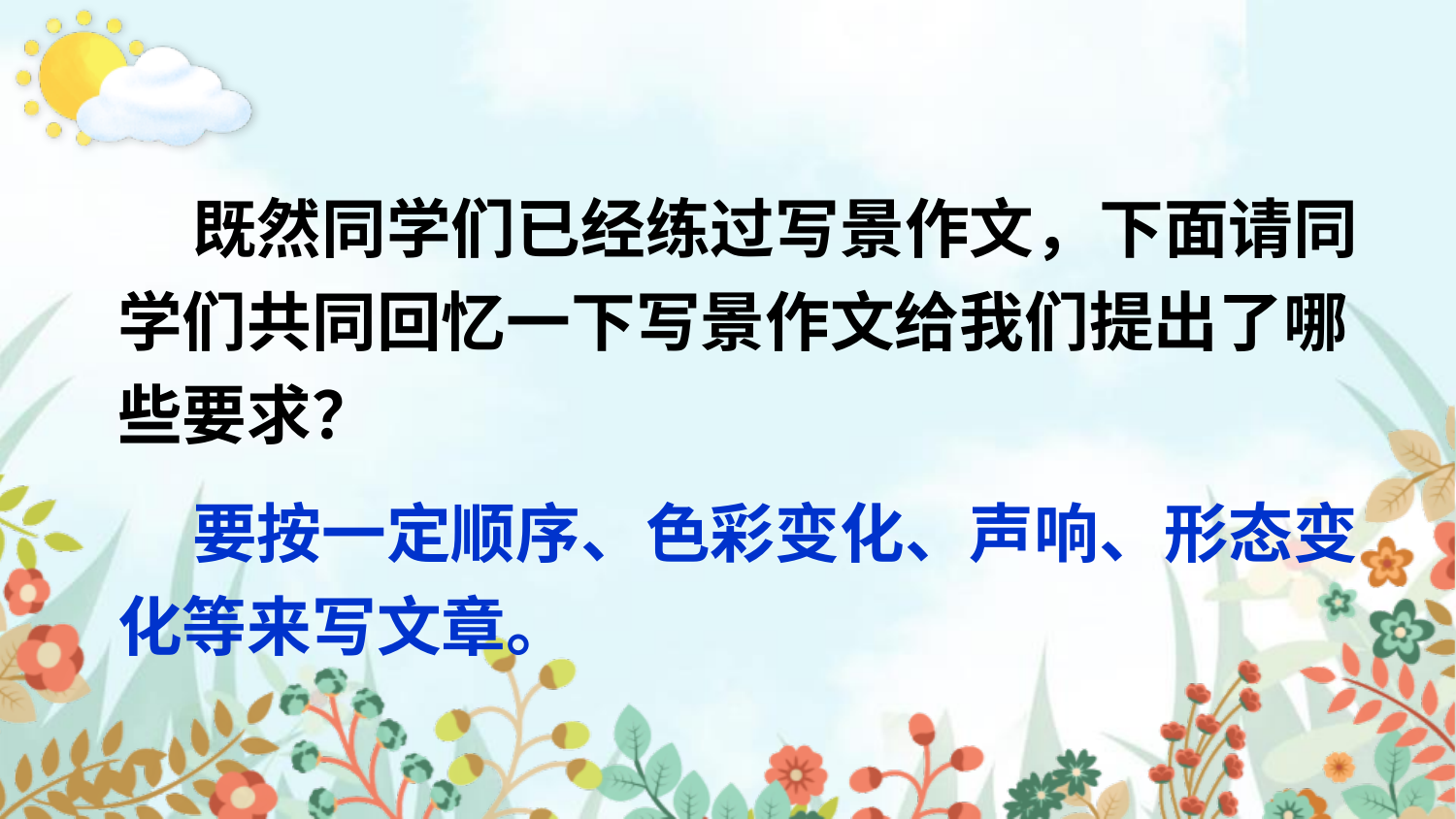

既然同学们已经练过写景作文，下面请同学们共同回忆一下写景作文给我们提出了哪些要求？
    要按一定顺序、色彩变化、声响、形态变化等来写文章。